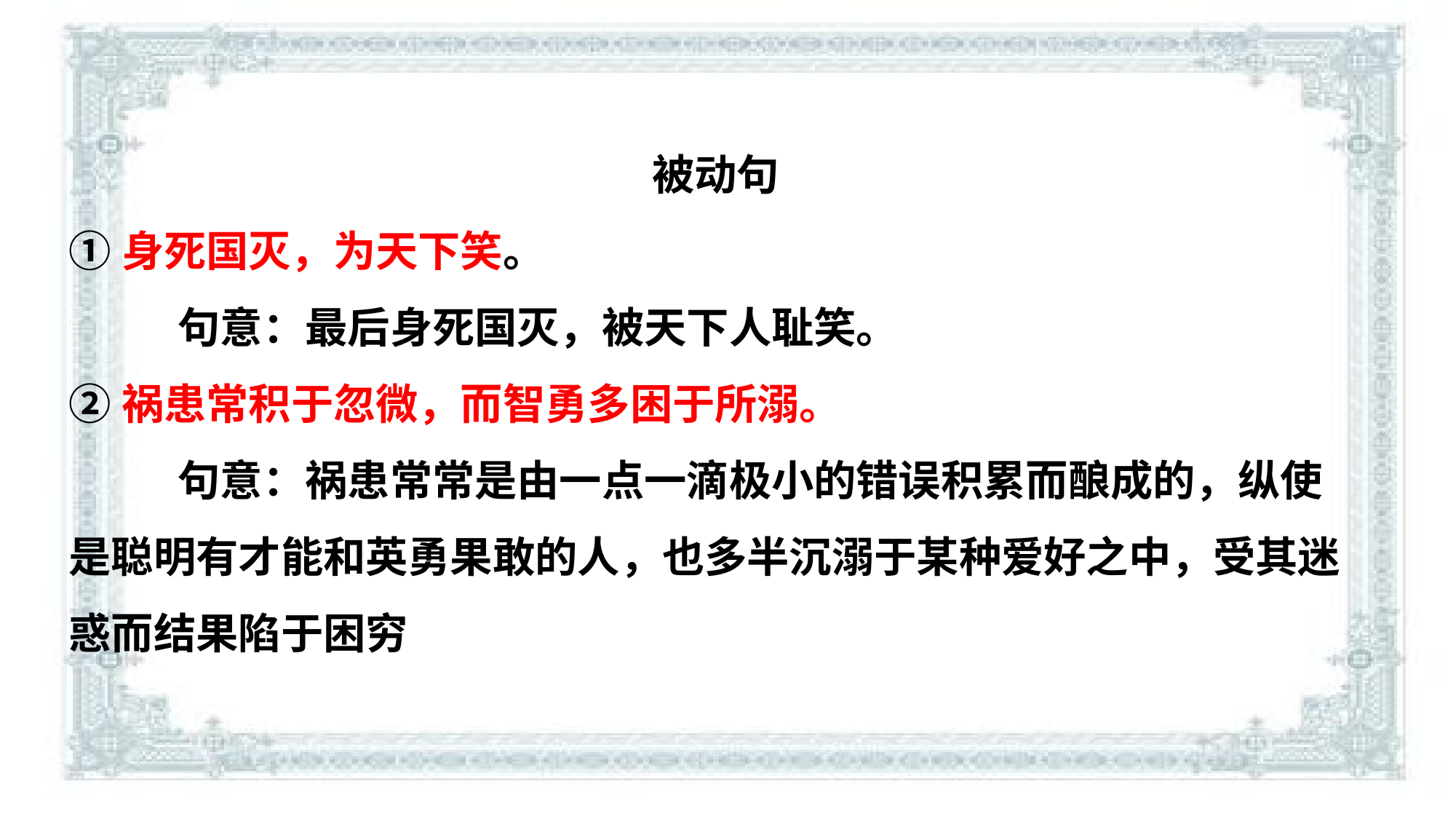

被动句
①身死国灭，为天下笑。
	句意：最后身死国灭，被天下人耻笑。
②祸患常积于忽微，而智勇多困于所溺。
	句意：祸患常常是由一点一滴极小的错误积累而酿成的，纵使是聪明有才能和英勇果敢的人，也多半沉溺于某种爱好之中，受其迷惑而结果陷于困穷